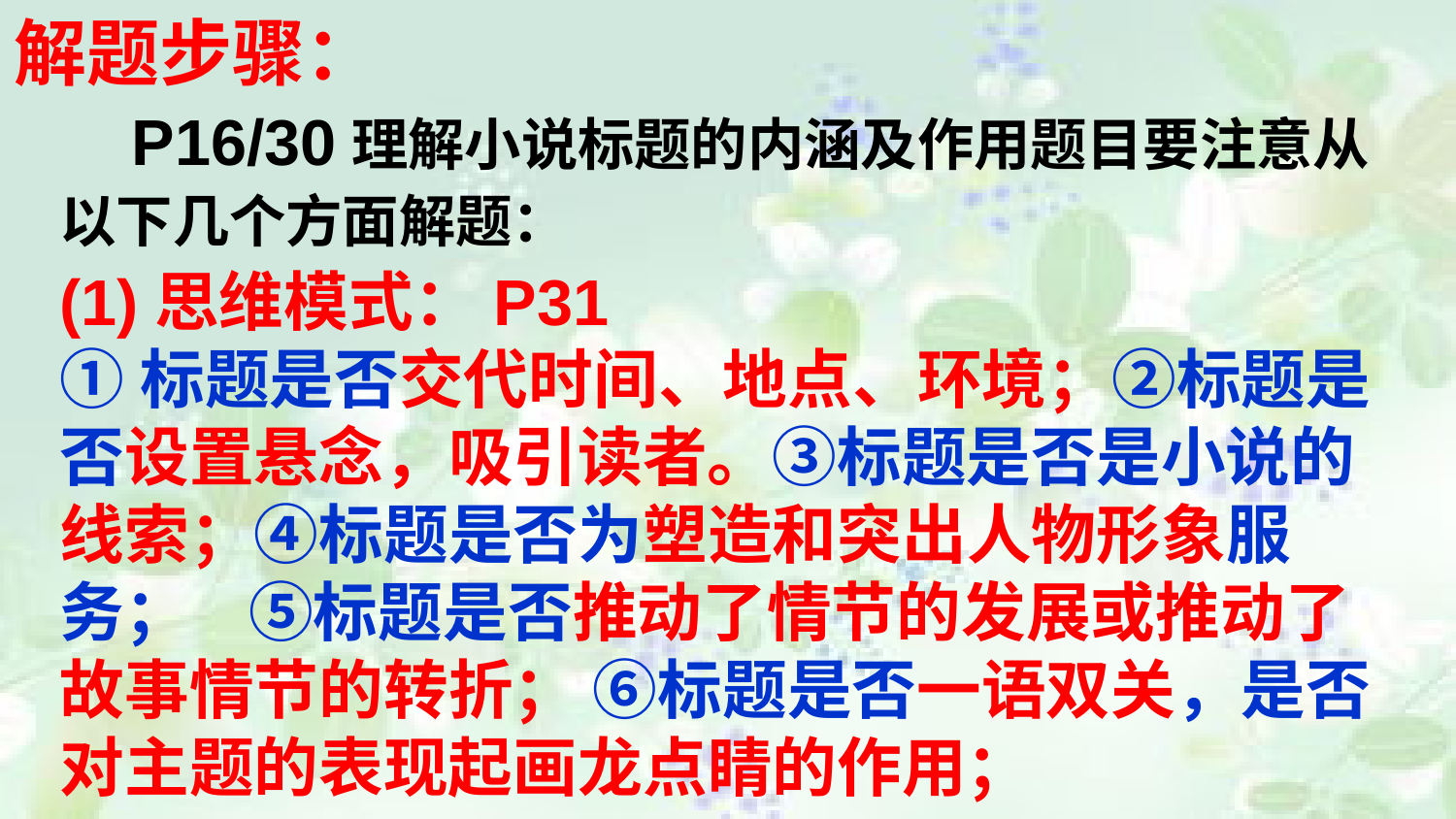

解题步骤：
    P16/30理解小说标题的内涵及作用题目要注意从以下几个方面解题：
(1)思维模式：P31
①标题是否交代时间、地点、环境；②标题是否设置悬念，吸引读者。③标题是否是小说的线索；④标题是否为塑造和突出人物形象服务；    ⑤标题是否推动了情节的发展或推动了故事情节的转折； ⑥标题是否一语双关，是否对主题的表现起画龙点睛的作用；